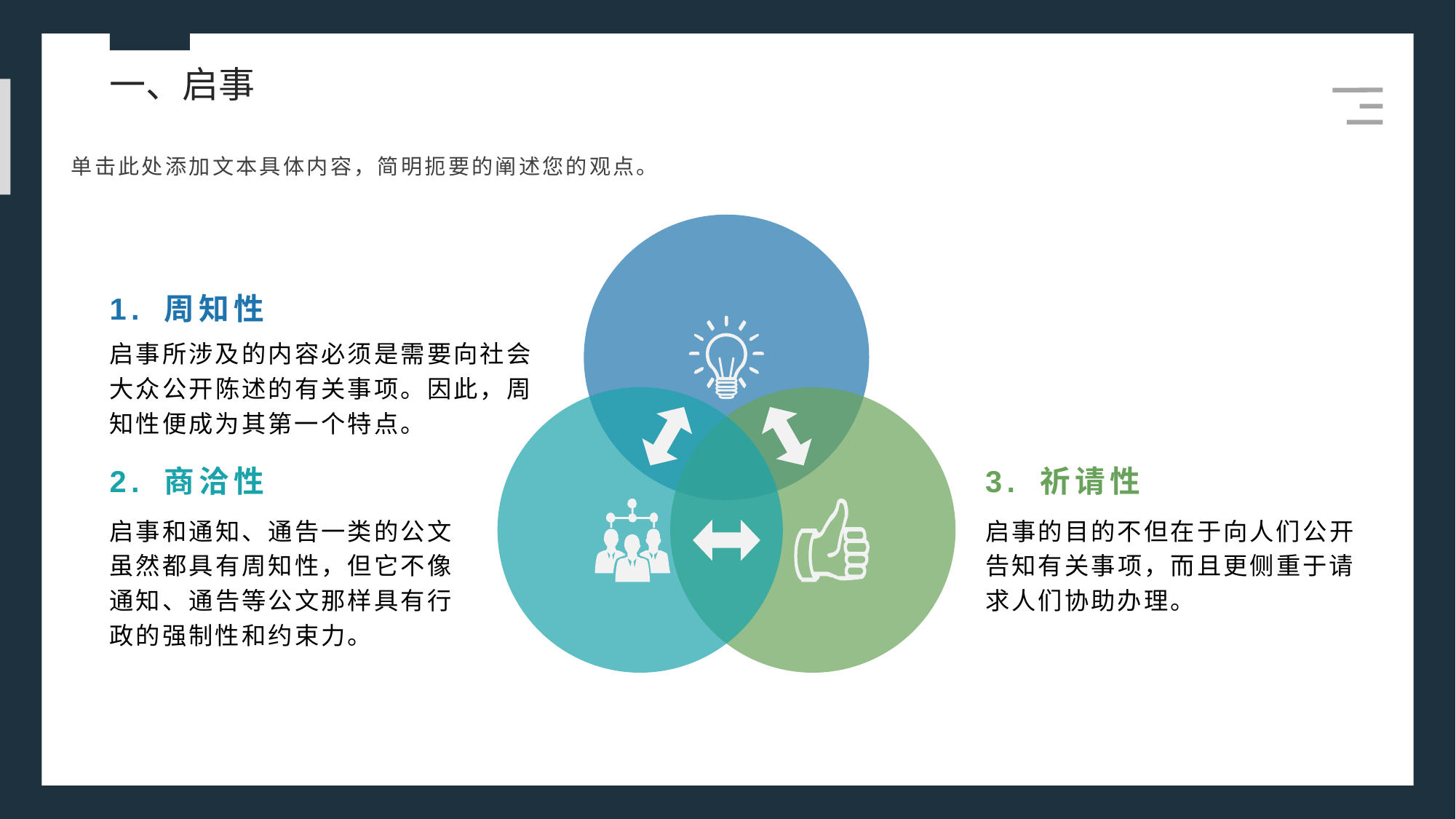

一、启事

单击此处添加文本具体内容，简明扼要的阐述您的观点。

1. 周知性

启事所涉及的内容必须是需要向社会大众公开陈述的有关事项。因此，周知性便成为其第一个特点。

2. 商洽性
3. 祈请性

启事的目的不但在于向人们公开告知有关事项，而且更侧重于请求人们协助办理。
启事和通知、通告一类的公文虽然都具有周知性，但它不像通知、通告等公文那样具有行政的强制性和约束力。